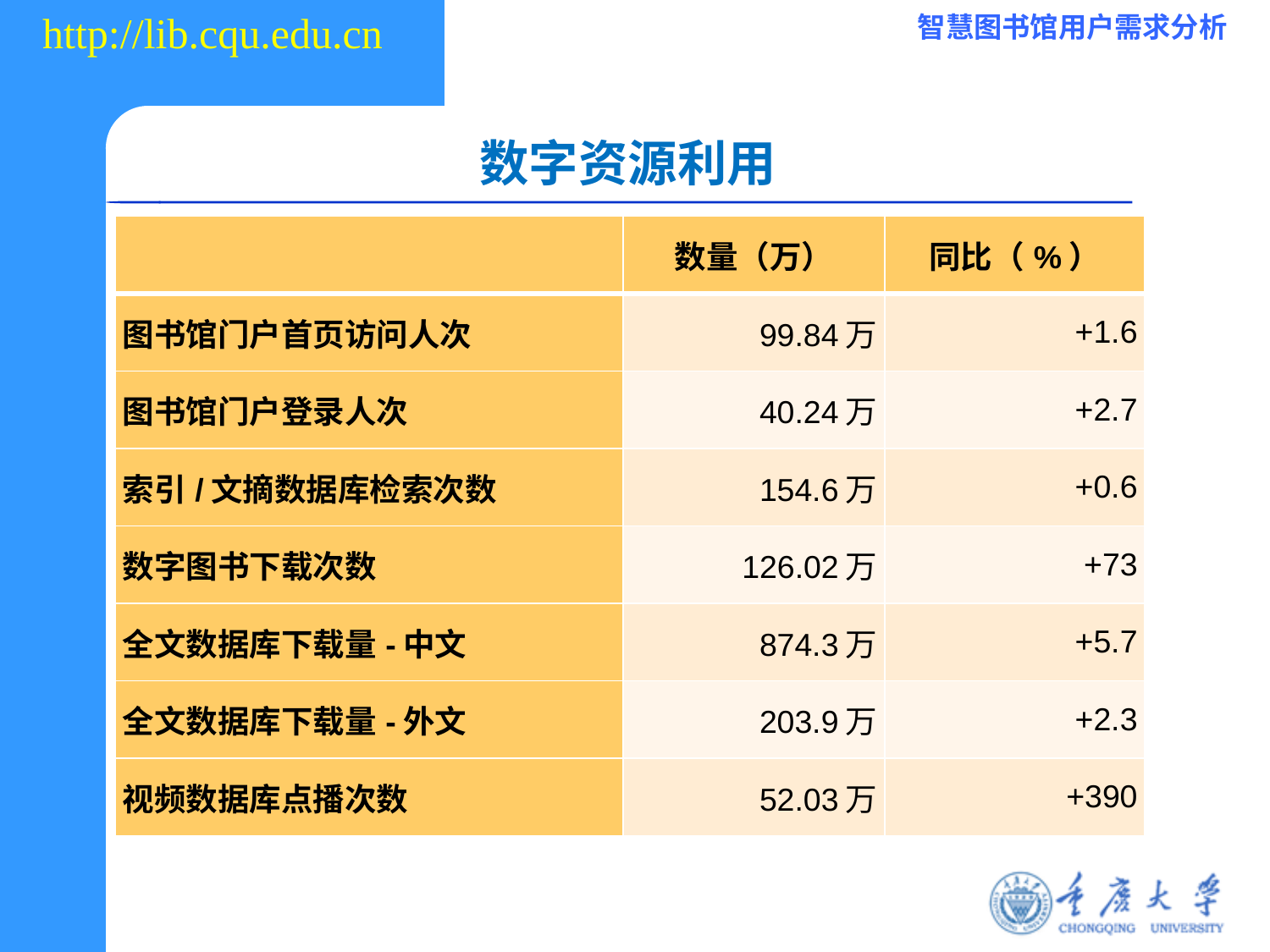

数字资源利用
|  | 数量（万） | 同比（%） |
| --- | --- | --- |
| 图书馆门户首页访问人次 | 99.84万 | +1.6 |
| 图书馆门户登录人次 | 40.24万 | +2.7 |
| 索引/文摘数据库检索次数 | 154.6万 | +0.6 |
| 数字图书下载次数 | 126.02万 | +73 |
| 全文数据库下载量-中文 | 874.3万 | +5.7 |
| 全文数据库下载量-外文 | 203.9万 | +2.3 |
| 视频数据库点播次数 | 52.03万 | +390 |